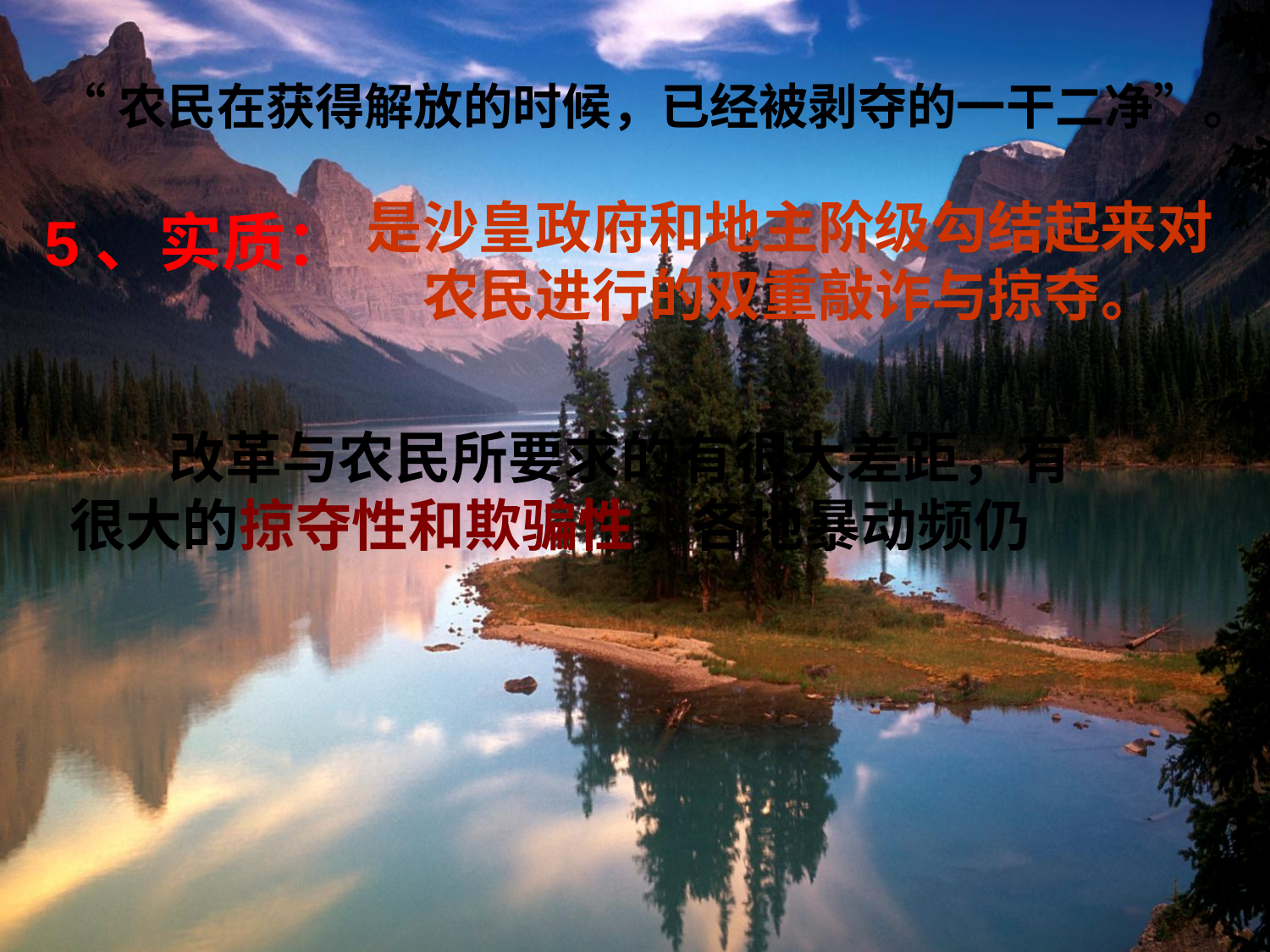

“农民在获得解放的时候，已经被剥夺的一干二净”。

是沙皇政府和地主阶级勾结起来对农民进行的双重敲诈与掠夺。
5、实质：
          改革与农民所要求的有很大差距，有很大的掠夺性和欺骗性，各地暴动频仍